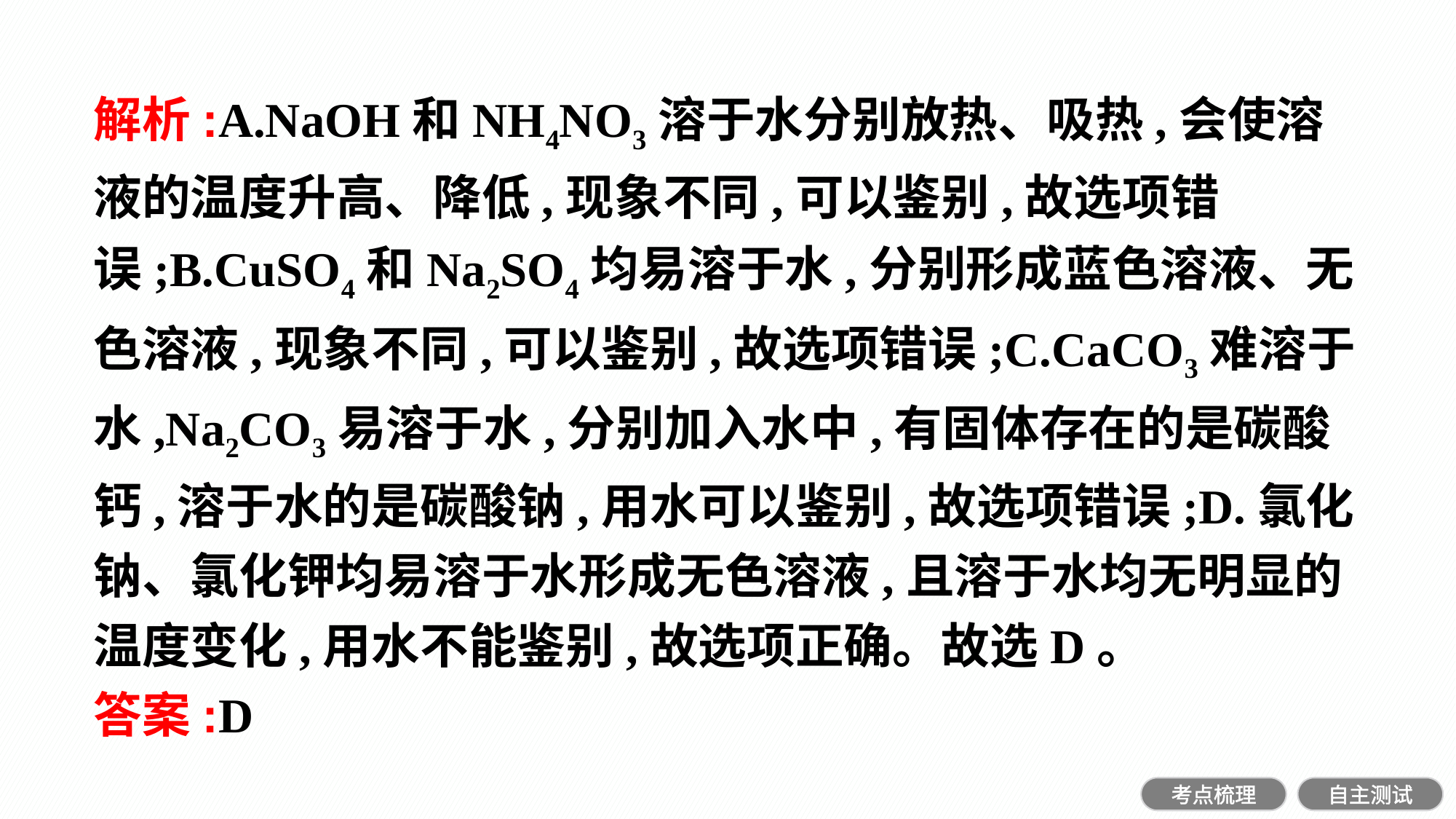

解析:A.NaOH和NH4NO3溶于水分别放热、吸热,会使溶液的温度升高、降低,现象不同,可以鉴别,故选项错误;B.CuSO4和Na2SO4均易溶于水,分别形成蓝色溶液、无色溶液,现象不同,可以鉴别,故选项错误;C.CaCO3难溶于水,Na2CO3易溶于水,分别加入水中,有固体存在的是碳酸钙,溶于水的是碳酸钠,用水可以鉴别,故选项错误;D.氯化钠、氯化钾均易溶于水形成无色溶液,且溶于水均无明显的温度变化,用水不能鉴别,故选项正确。故选D。
答案:D